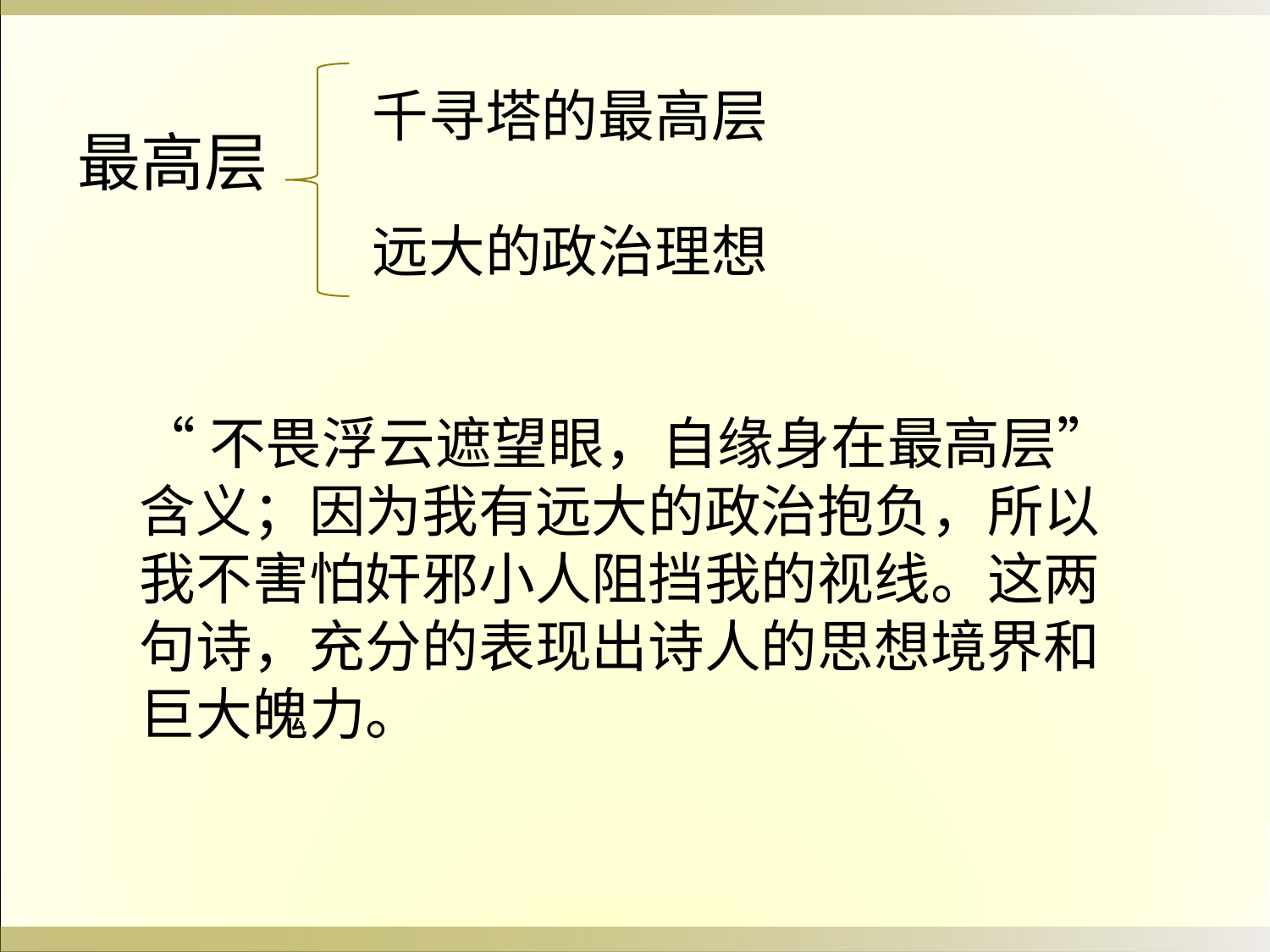

千寻塔的最高层

远大的政治理想
最高层
“不畏浮云遮望眼，自缘身在最高层”
含义；因为我有远大的政治抱负，所以我不害怕奸邪小人阻挡我的视线。这两句诗，充分的表现出诗人的思想境界和巨大魄力。